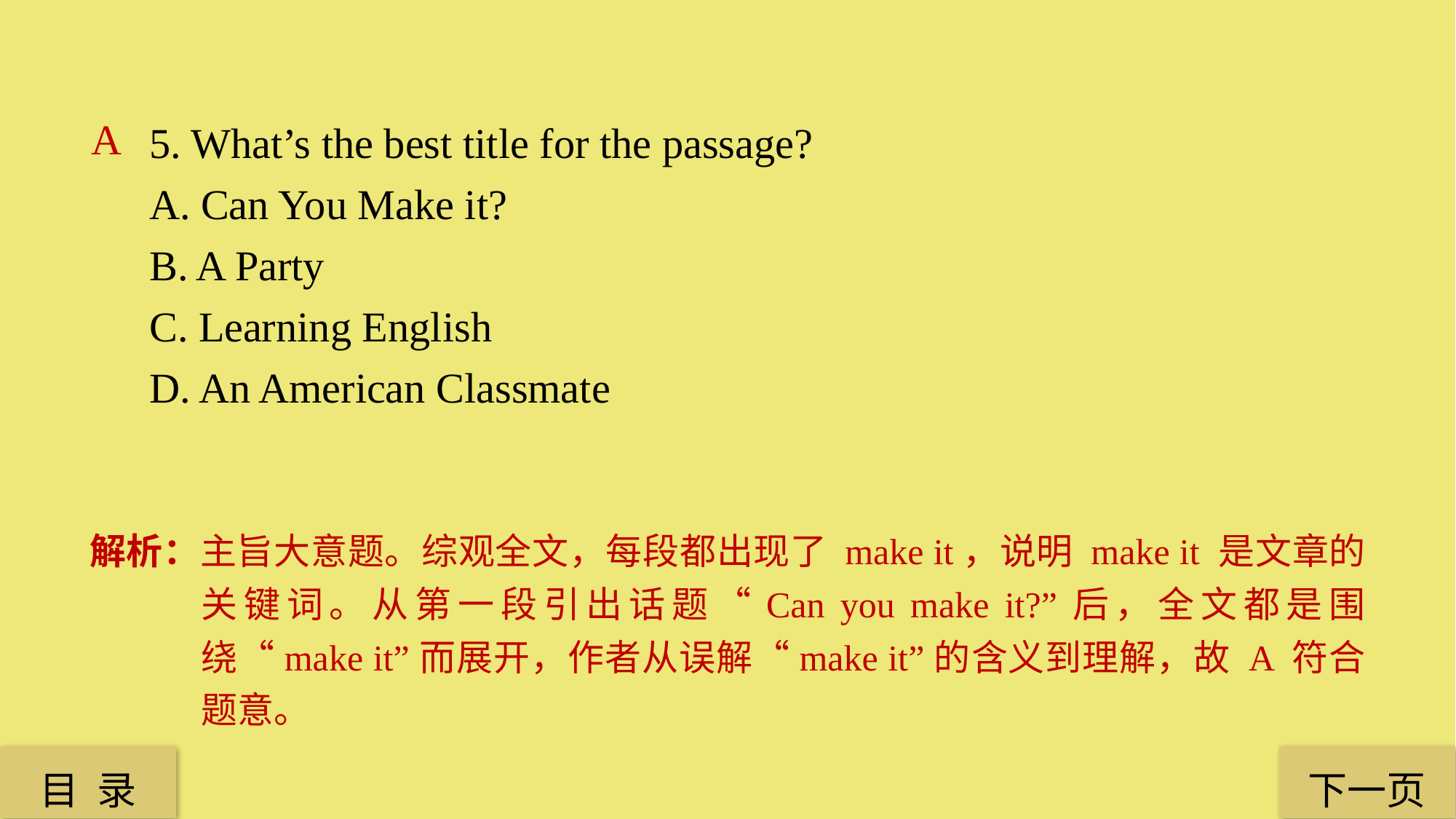

5. What’s the best title for the passage?
A. Can You Make it?
B. A Party
C. Learning English
D. An American Classmate
A
解析：主旨大意题。综观全文，每段都出现了 make it，说明 make it 是文章的关键词。从第一段引出话题“Can you make it?”后，全文都是围绕“make it”而展开，作者从误解“make it”的含义到理解，故 A 符合题意。